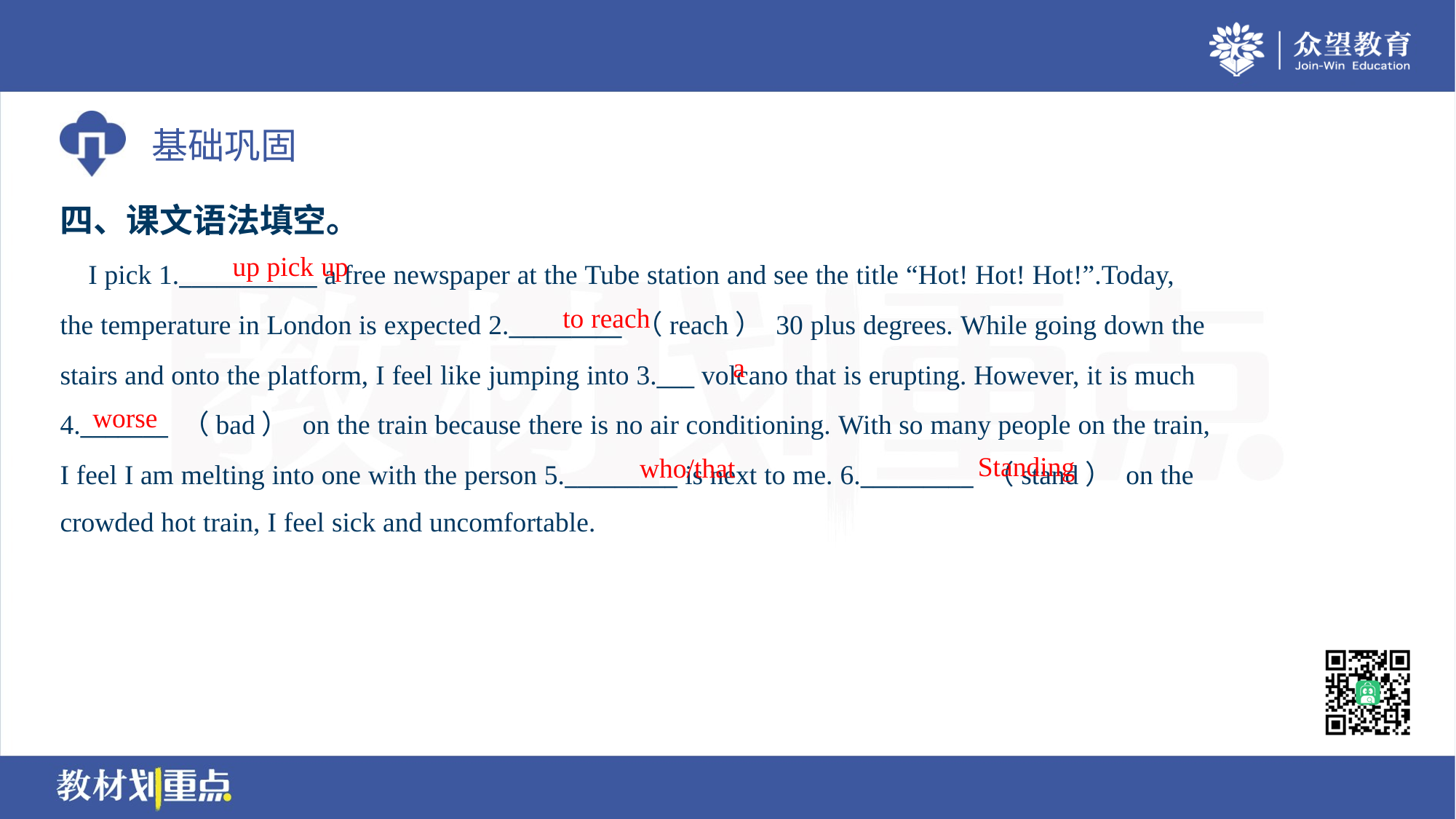

四、课文语法填空。
up pick up
    I pick 1.___________ a free newspaper at the Tube station and see the title “Hot! Hot! Hot!”.Today,
the temperature in London is expected 2._________ （reach） 30 plus degrees. While going down the
stairs and onto the platform, I feel like jumping into 3.___ volcano that is erupting. However, it is much
4._______ （bad） on the train because there is no air conditioning. With so many people on the train,
I feel I am melting into one with the person 5._________ is next to me. 6._________ （stand） on the
crowded hot train, I feel sick and uncomfortable.
to reach
a
worse
Standing
who/that